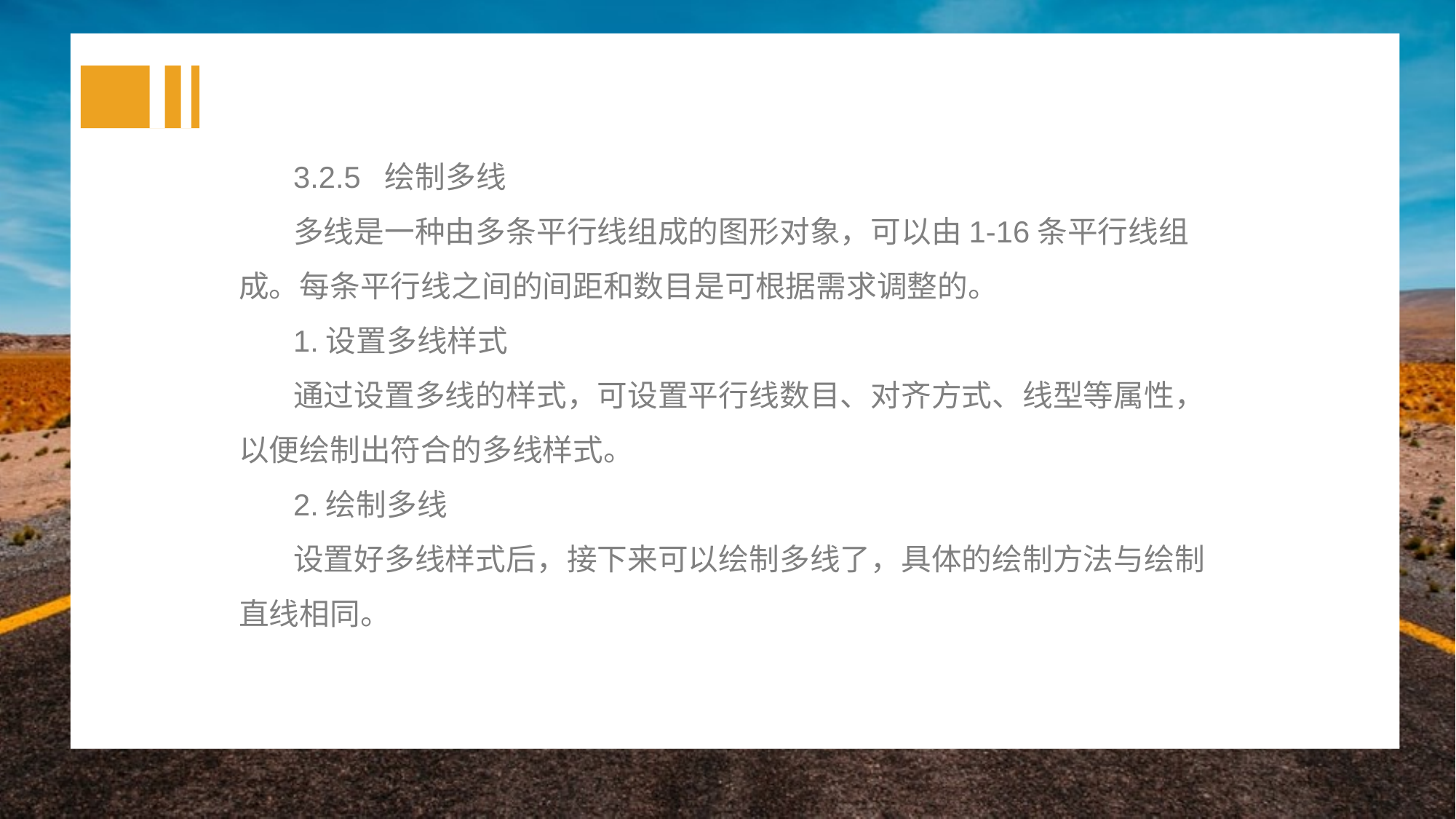

3.2.5  绘制多线
多线是一种由多条平行线组成的图形对象，可以由1-16条平行线组成。每条平行线之间的间距和数目是可根据需求调整的。
1.设置多线样式
通过设置多线的样式，可设置平行线数目、对齐方式、线型等属性，以便绘制出符合的多线样式。
2.绘制多线
设置好多线样式后，接下来可以绘制多线了，具体的绘制方法与绘制直线相同。